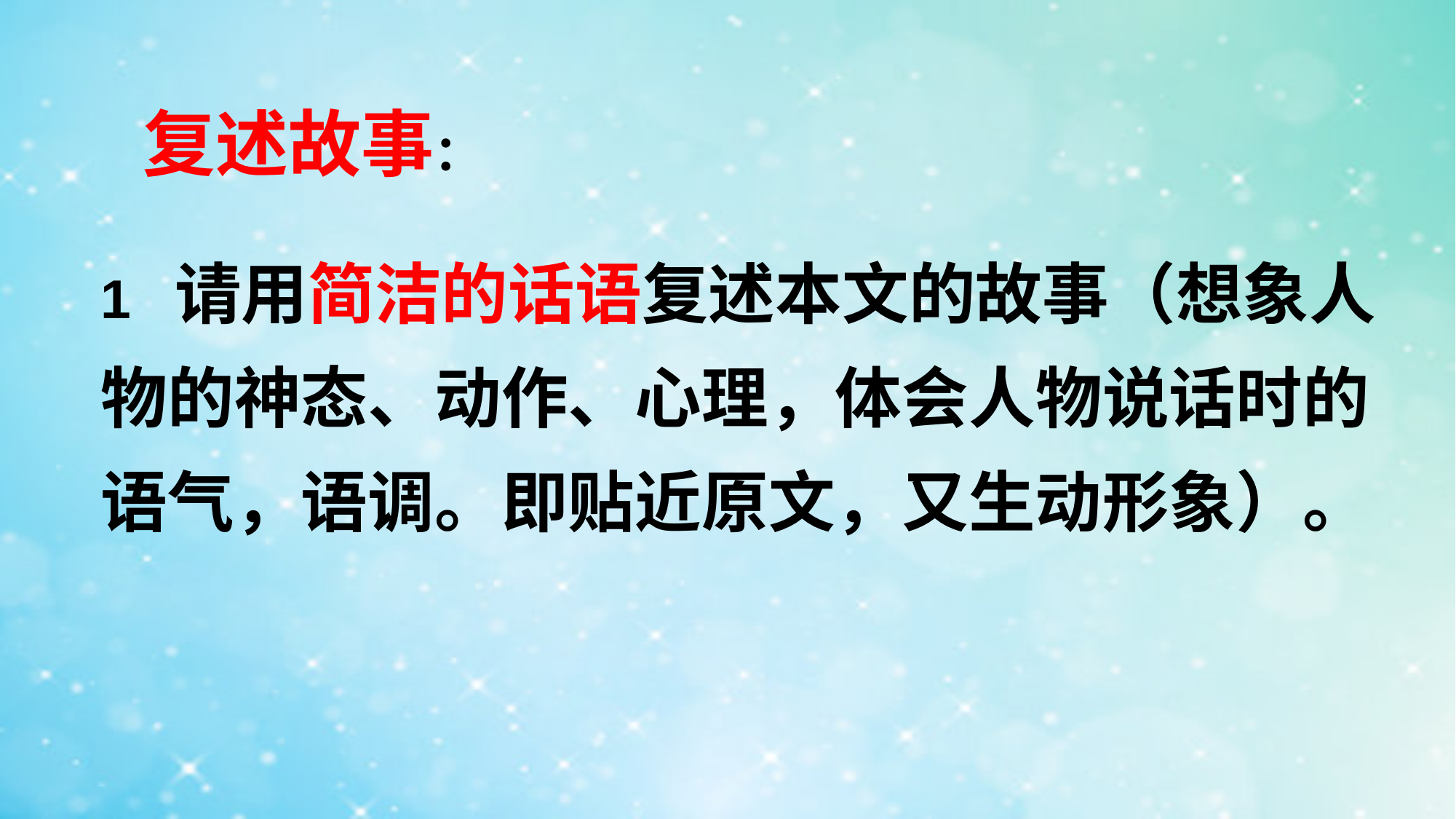

复述故事：
1  请用简洁的话语复述本文的故事（想象人物的神态、动作、心理，体会人物说话时的语气，语调。即贴近原文，又生动形象）。